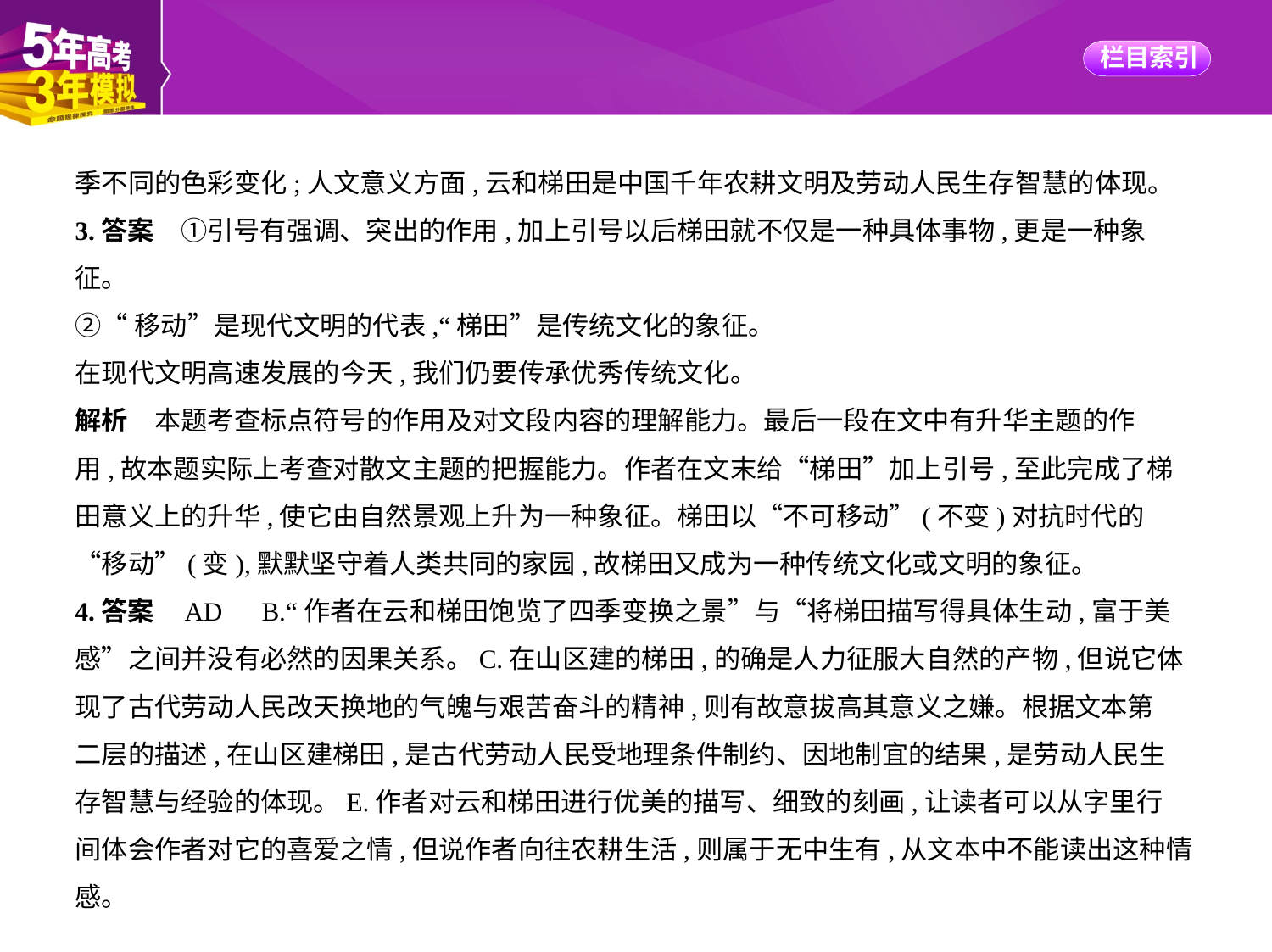

季不同的色彩变化;人文意义方面,云和梯田是中国千年农耕文明及劳动人民生存智慧的体现。
3.答案　①引号有强调、突出的作用,加上引号以后梯田就不仅是一种具体事物,更是一种象
征。
②“移动”是现代文明的代表,“梯田”是传统文化的象征。
在现代文明高速发展的今天,我们仍要传承优秀传统文化。
解析　本题考查标点符号的作用及对文段内容的理解能力。最后一段在文中有升华主题的作
用,故本题实际上考查对散文主题的把握能力。作者在文末给“梯田”加上引号,至此完成了梯
田意义上的升华,使它由自然景观上升为一种象征。梯田以“不可移动”(不变)对抗时代的
“移动”(变),默默坚守着人类共同的家园,故梯田又成为一种传统文化或文明的象征。
4.答案    AD　B.“作者在云和梯田饱览了四季变换之景”与“将梯田描写得具体生动,富于美
感”之间并没有必然的因果关系。C.在山区建的梯田,的确是人力征服大自然的产物,但说它体
现了古代劳动人民改天换地的气魄与艰苦奋斗的精神,则有故意拔高其意义之嫌。根据文本第
二层的描述,在山区建梯田,是古代劳动人民受地理条件制约、因地制宜的结果,是劳动人民生
存智慧与经验的体现。E.作者对云和梯田进行优美的描写、细致的刻画,让读者可以从字里行
间体会作者对它的喜爱之情,但说作者向往农耕生活,则属于无中生有,从文本中不能读出这种情感。